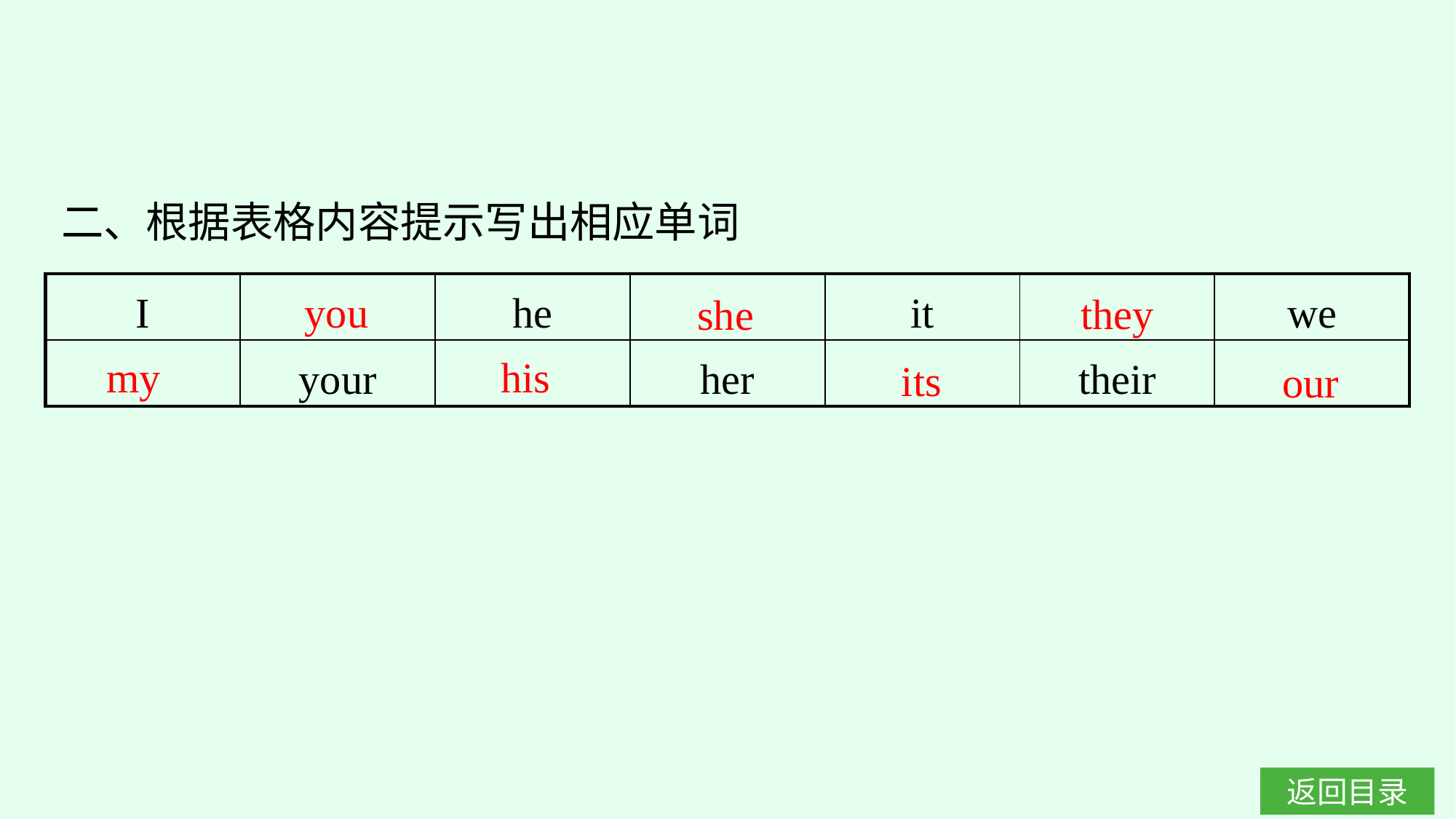

二、根据表格内容提示写出相应单词
 you
 they
she
| I |  | he |  | it |  | we |
| --- | --- | --- | --- | --- | --- | --- |
|  | your |  | her |  | their |  |
my
 his
 its
our